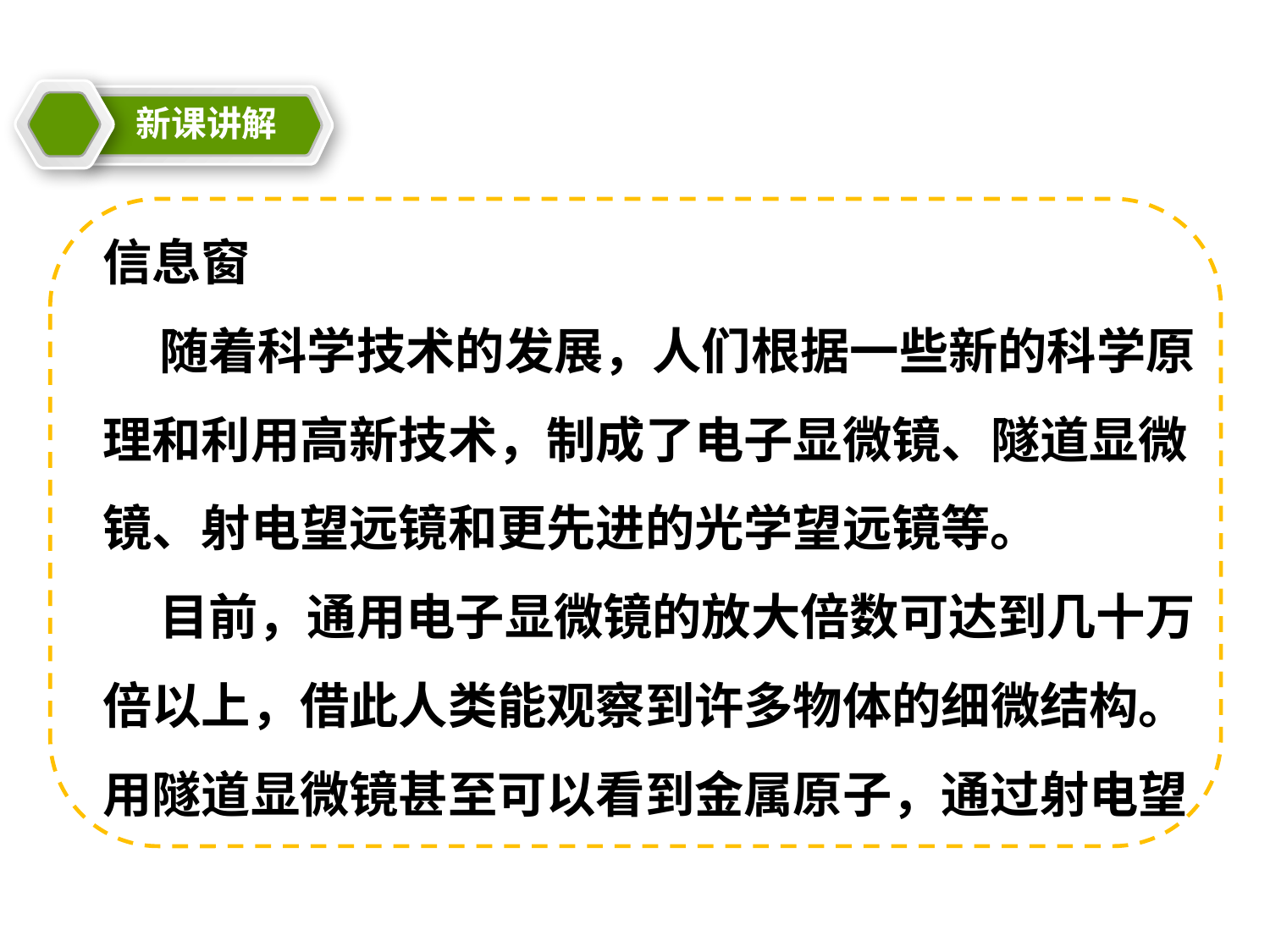

新课讲解
教学目标
信息窗
    随着科学技术的发展，人们根据一些新的科学原理和利用高新技术，制成了电子显微镜、隧道显微镜、射电望远镜和更先进的光学望远镜等。
    目前，通用电子显微镜的放大倍数可达到几十万倍以上，借此人类能观察到许多物体的细微结构。用隧道显微镜甚至可以看到金属原子，通过射电望